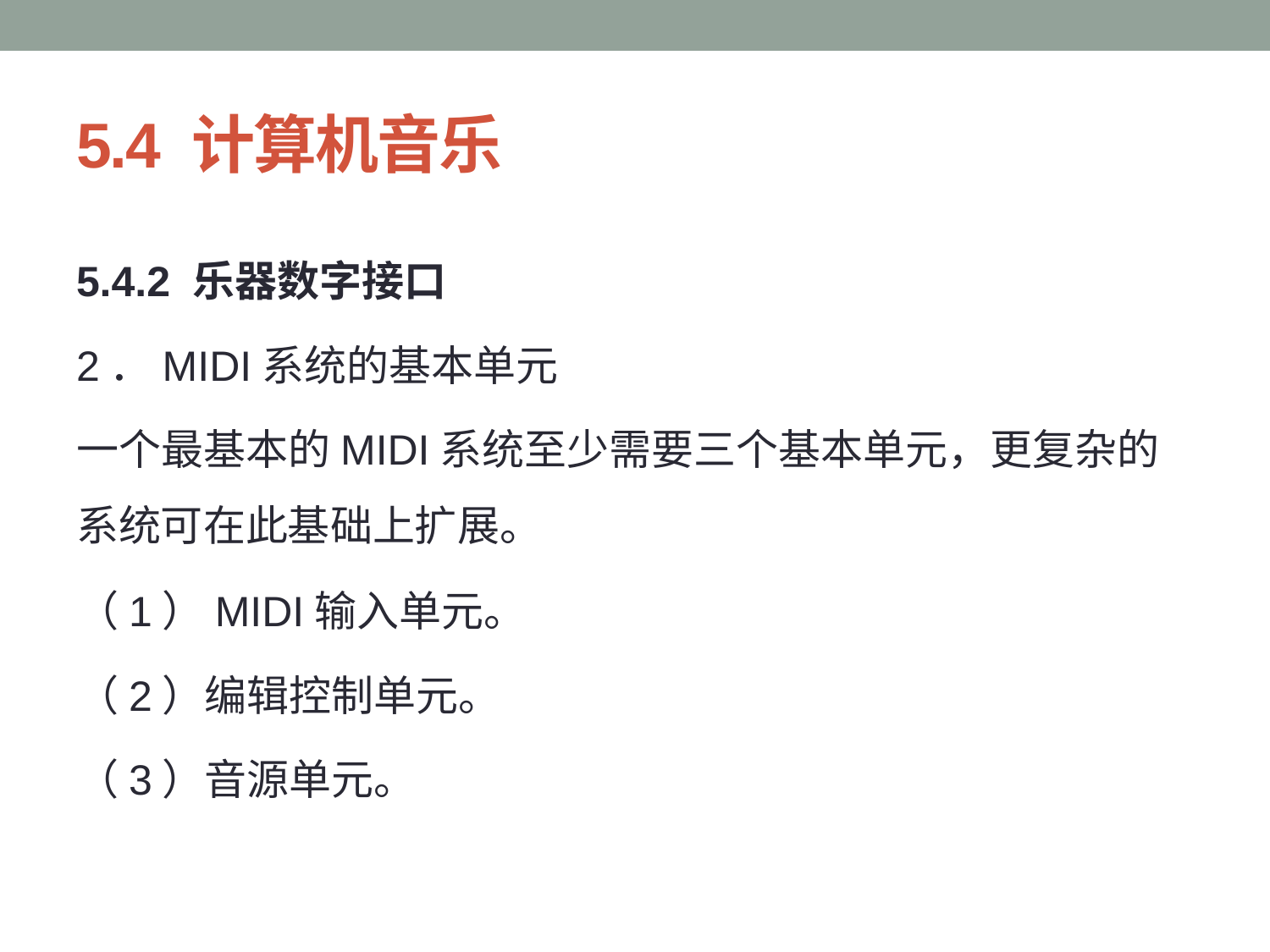

# 5.4 计算机音乐
5.4.2 乐器数字接口
2．MIDI系统的基本单元
一个最基本的MIDI系统至少需要三个基本单元，更复杂的系统可在此基础上扩展。
（1）MIDI输入单元。
（2）编辑控制单元。
（3）音源单元。